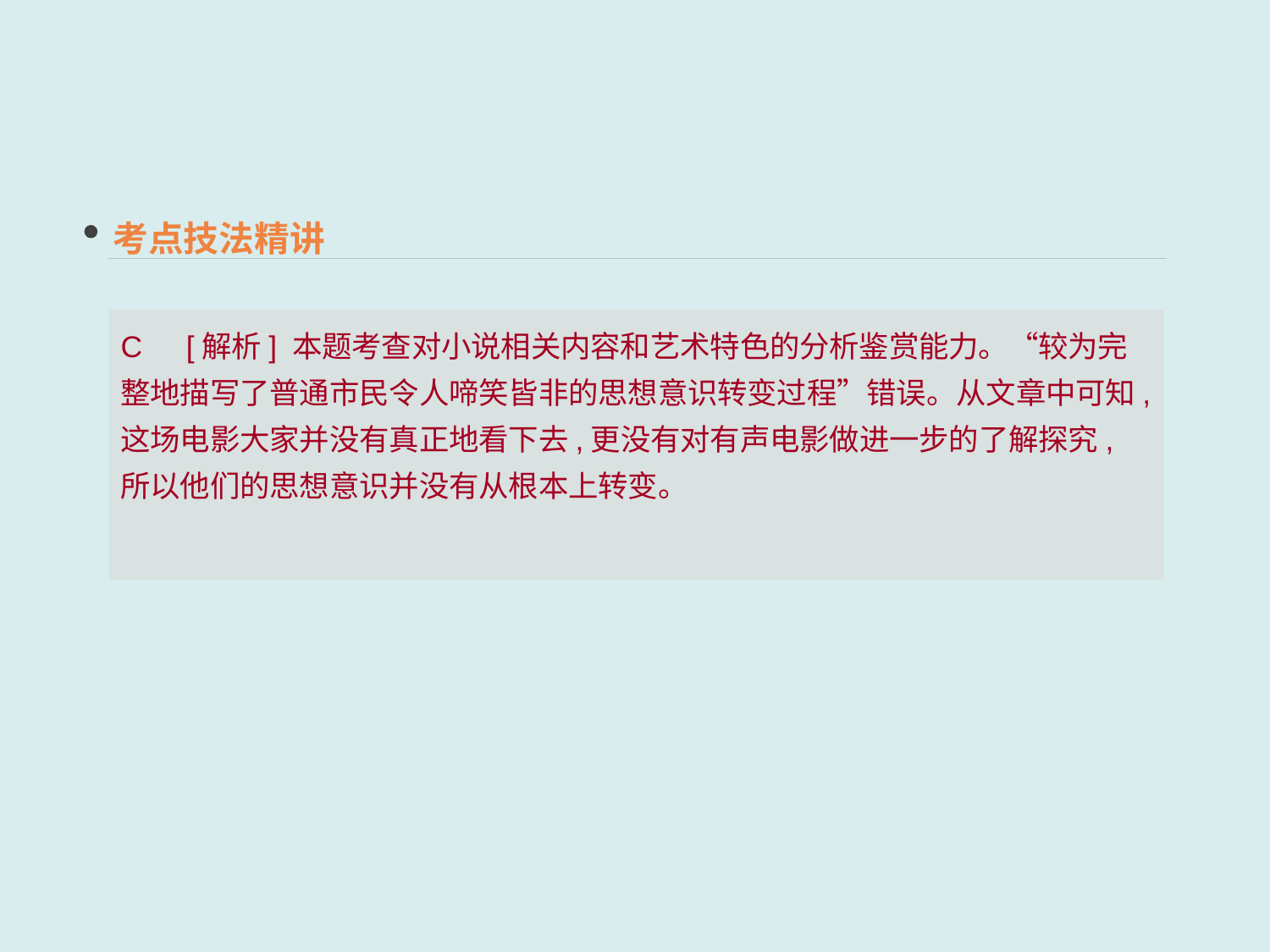

考点技法精讲

C　[解析] 本题考查对小说相关内容和艺术特色的分析鉴赏能力。“较为完整地描写了普通市民令人啼笑皆非的思想意识转变过程”错误。从文章中可知,这场电影大家并没有真正地看下去,更没有对有声电影做进一步的了解探究,所以他们的思想意识并没有从根本上转变。